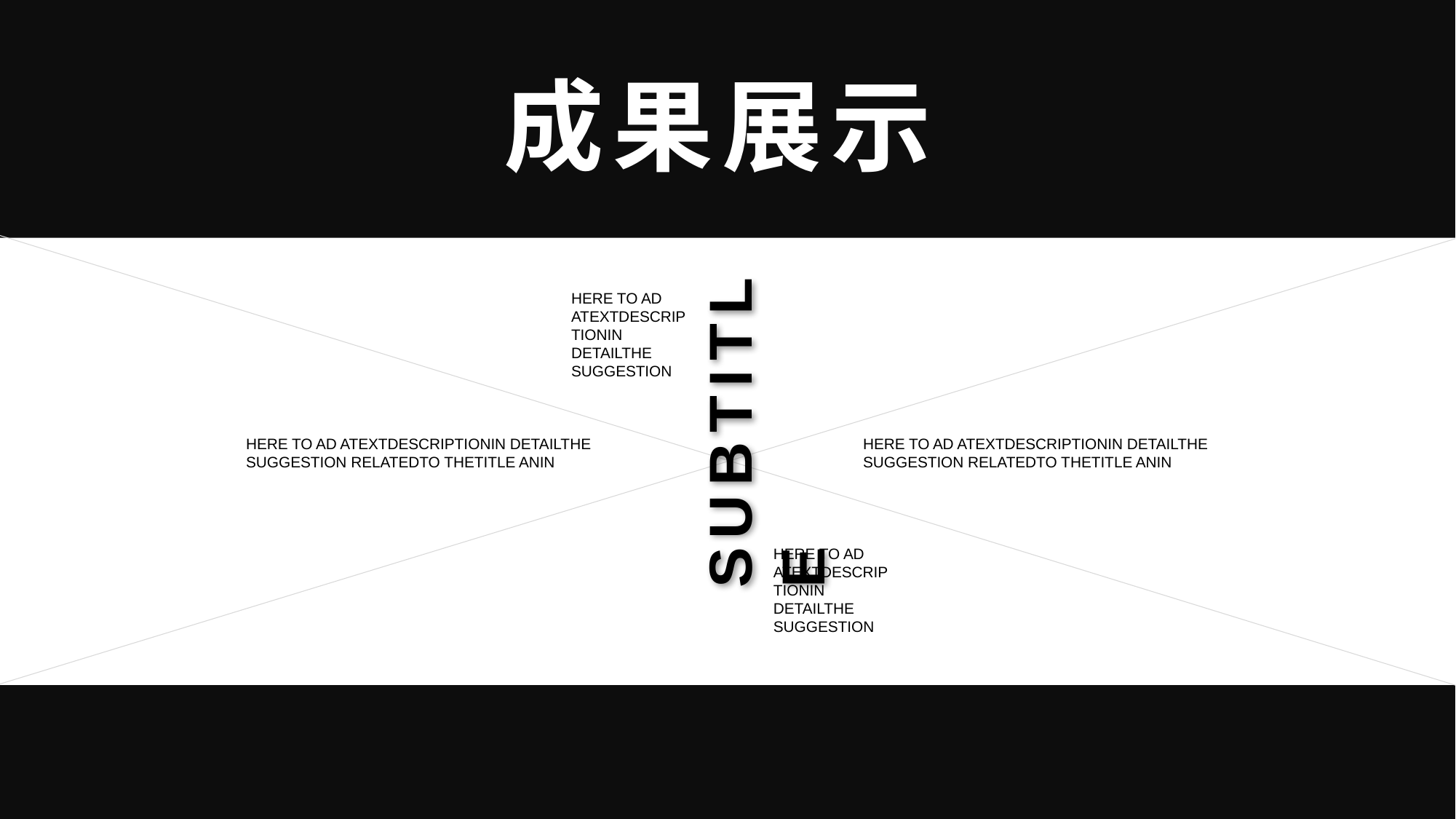

成果展示
HERE TO AD ATEXTDESCRIPTIONIN DETAILTHE SUGGESTION
SUBTITLE
HERE TO AD ATEXTDESCRIPTIONIN DETAILTHE SUGGESTION RELATEDTO THETITLE ANIN
HERE TO AD ATEXTDESCRIPTIONIN DETAILTHE SUGGESTION RELATEDTO THETITLE ANIN
HERE TO AD ATEXTDESCRIPTIONIN DETAILTHE SUGGESTION